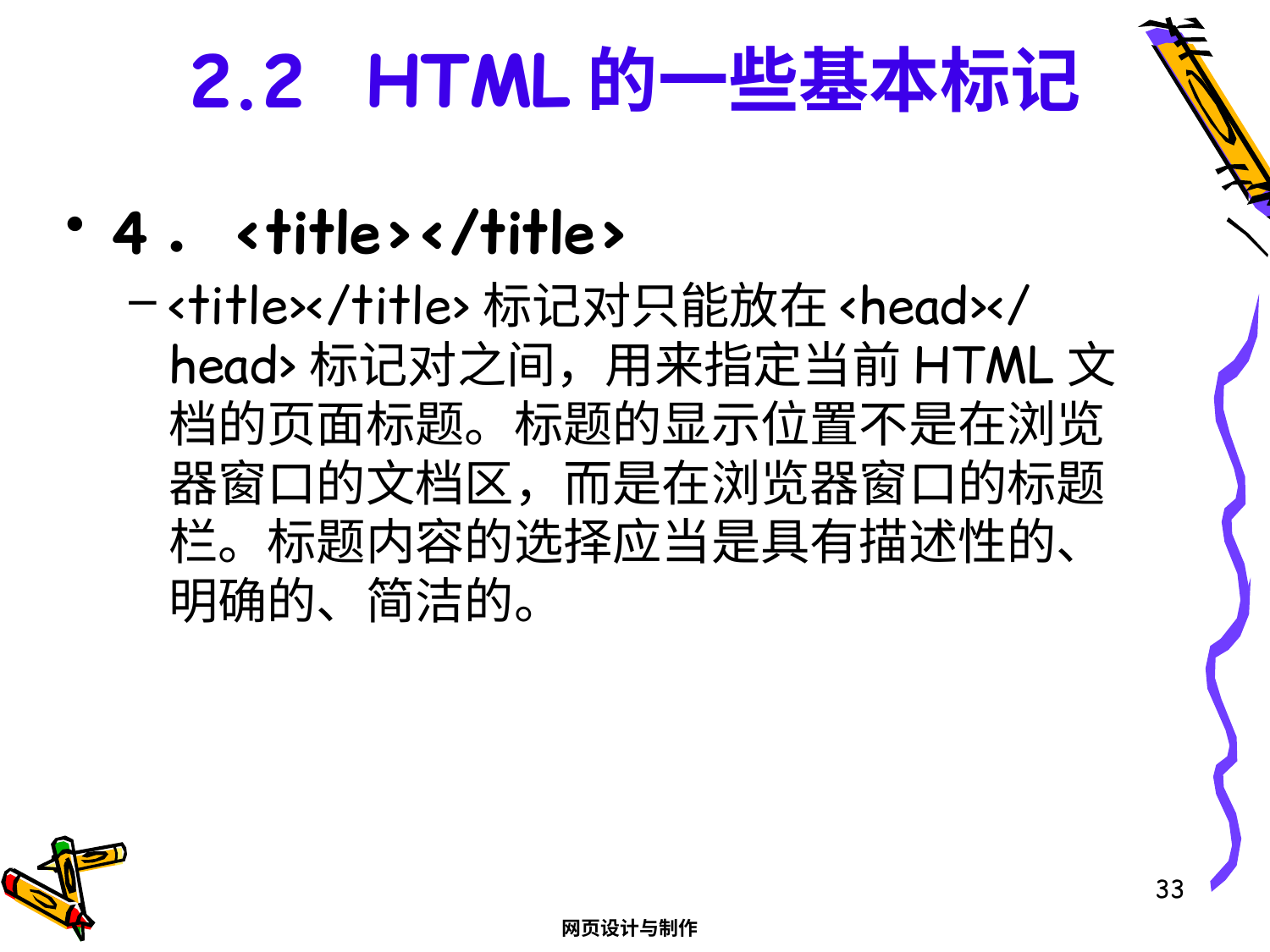

# 2.2  HTML的一些基本标记
4．<title></title>
<title></title>标记对只能放在<head></head>标记对之间，用来指定当前HTML文档的页面标题。标题的显示位置不是在浏览器窗口的文档区，而是在浏览器窗口的标题栏。标题内容的选择应当是具有描述性的、明确的、简洁的。
33
网页设计与制作